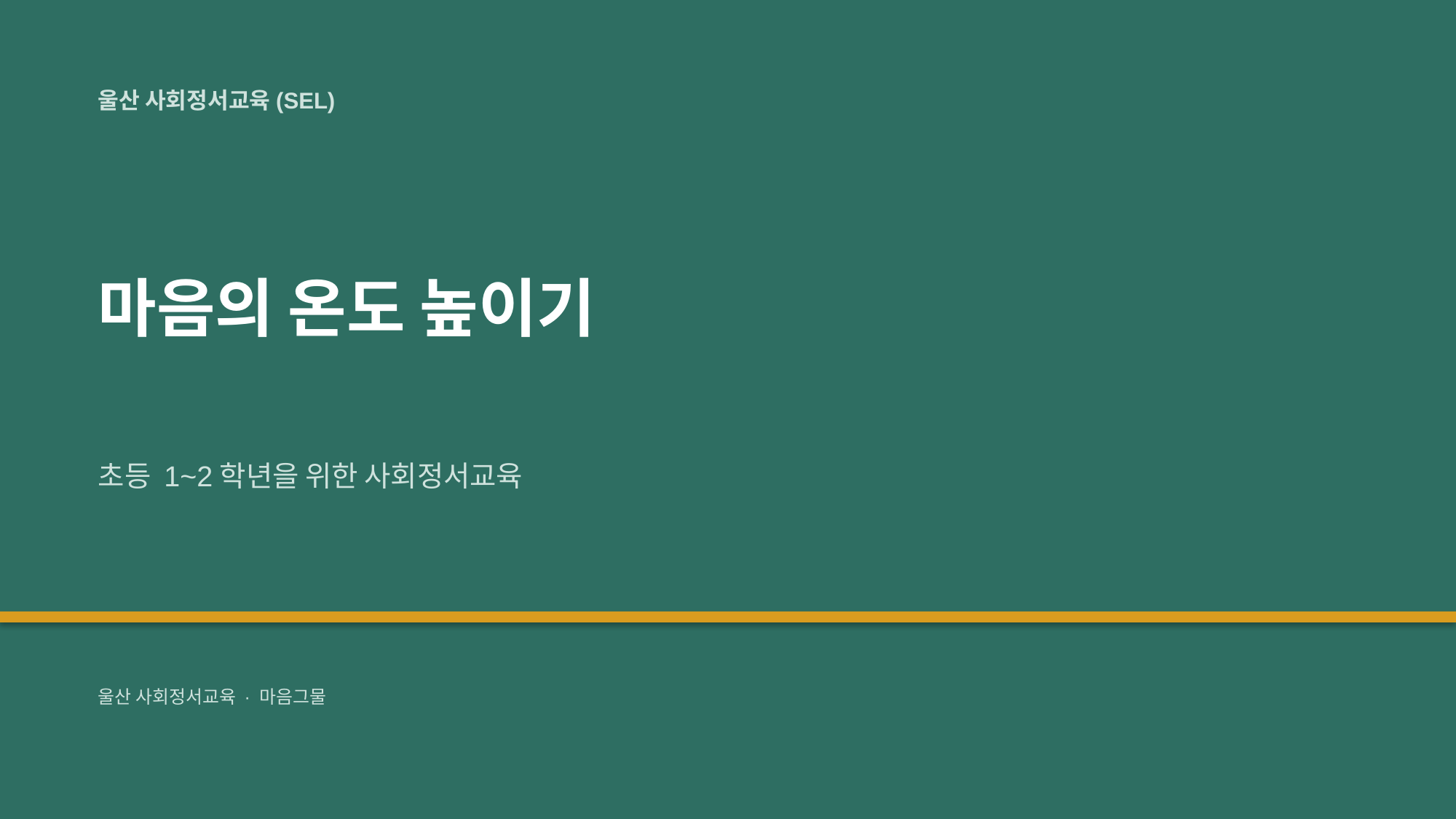

울산 사회정서교육(SEL)
마음의 온도 높이기
초등 1~2학년을 위한 사회정서교육

울산 사회정서교육 · 마음그물